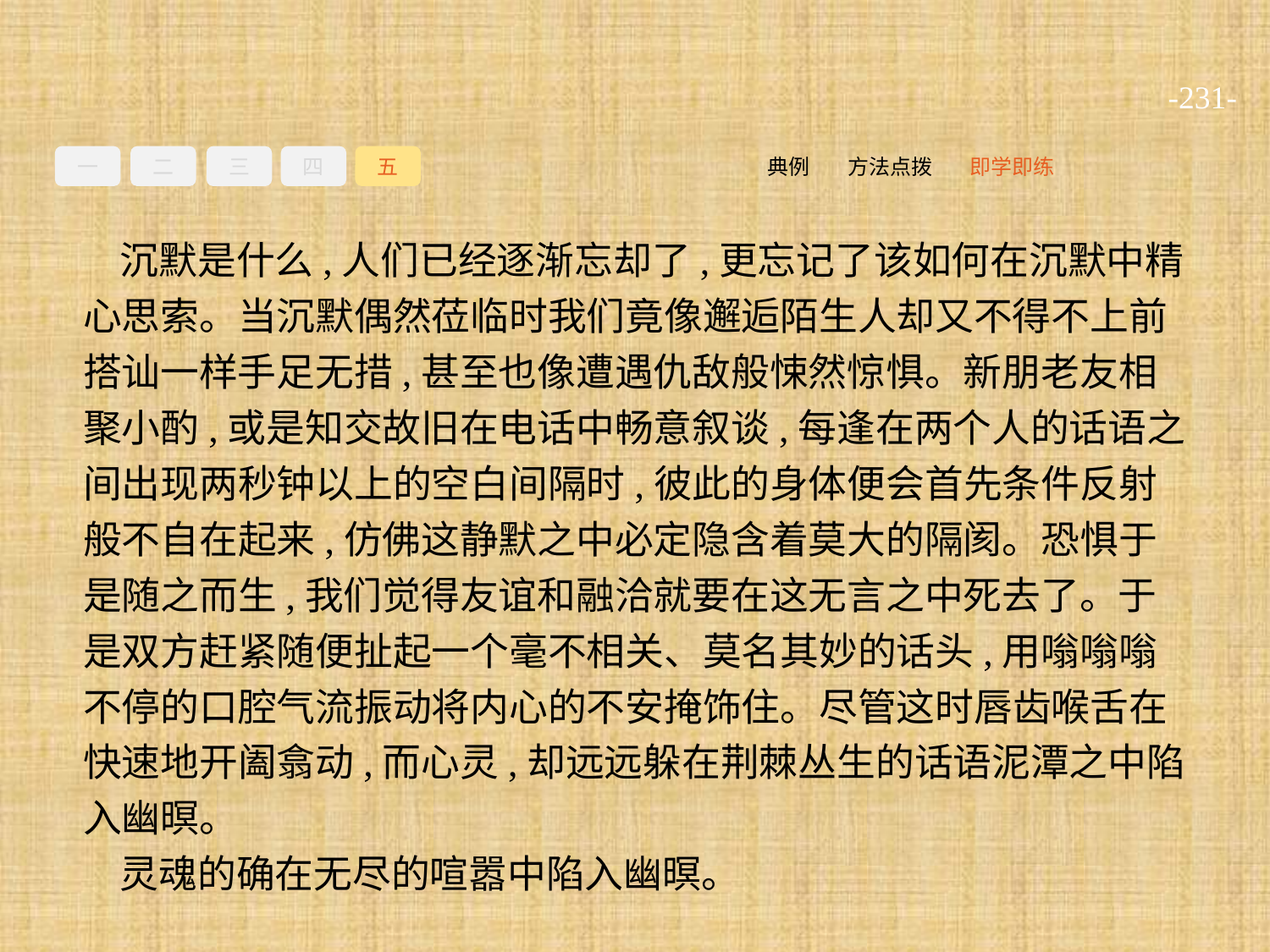

-231-
一
二
三
四
五
即学即练
方法点拨
典例
沉默是什么,人们已经逐渐忘却了,更忘记了该如何在沉默中精心思索。当沉默偶然莅临时我们竟像邂逅陌生人却又不得不上前搭讪一样手足无措,甚至也像遭遇仇敌般悚然惊惧。新朋老友相聚小酌,或是知交故旧在电话中畅意叙谈,每逢在两个人的话语之间出现两秒钟以上的空白间隔时,彼此的身体便会首先条件反射般不自在起来,仿佛这静默之中必定隐含着莫大的隔阂。恐惧于是随之而生,我们觉得友谊和融洽就要在这无言之中死去了。于是双方赶紧随便扯起一个毫不相关、莫名其妙的话头,用嗡嗡嗡不停的口腔气流振动将内心的不安掩饰住。尽管这时唇齿喉舌在快速地开阖翕动,而心灵,却远远躲在荆棘丛生的话语泥潭之中陷入幽暝。
灵魂的确在无尽的喧嚣中陷入幽暝。